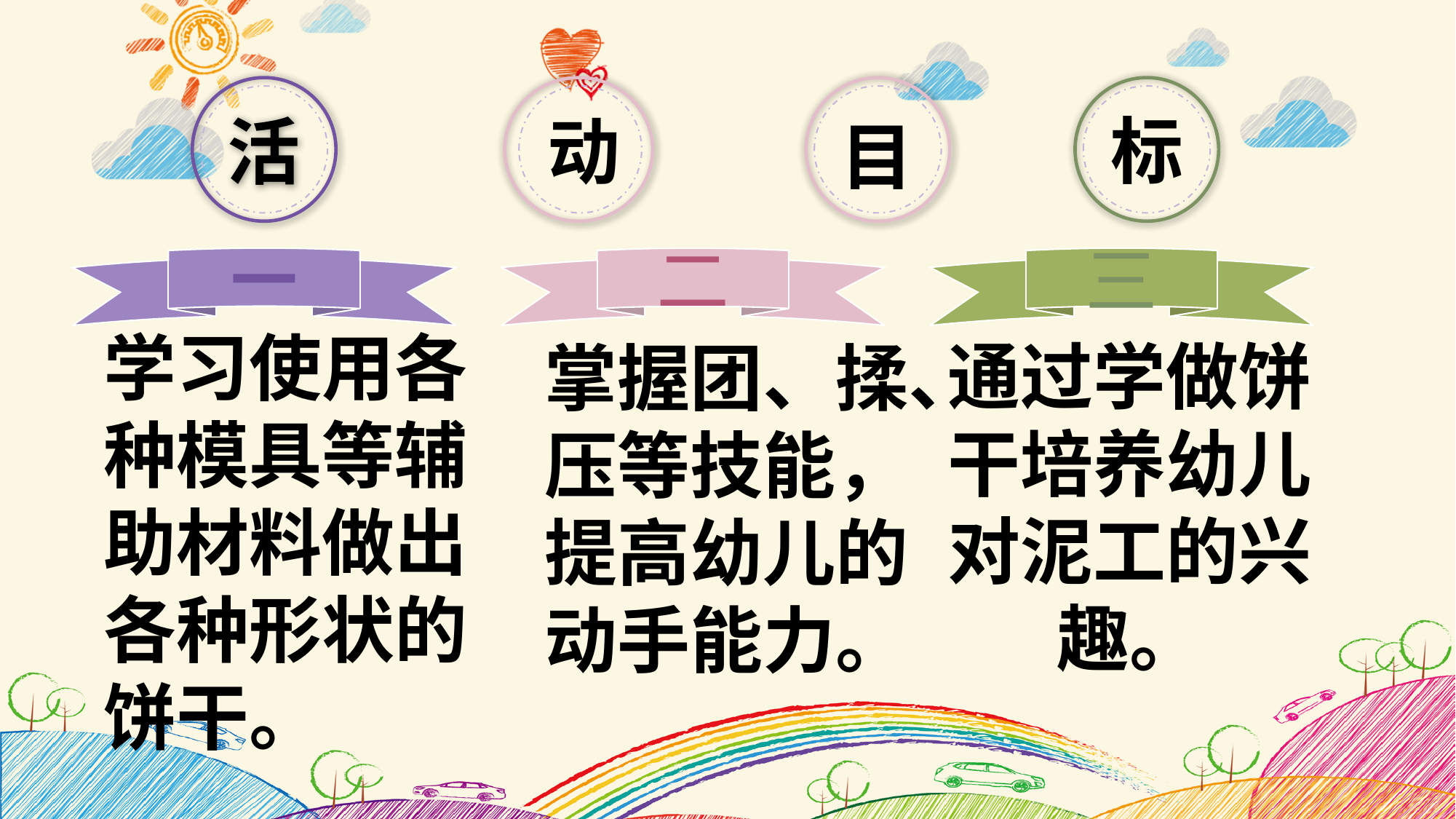

活

一

动
二

三

通过学做饼干培养幼儿对泥工的兴趣。

标
目
学习使用各种模具等辅助材料做出各种形状的饼干。
掌握团、揉、压等技能，提高幼儿的动手能力。